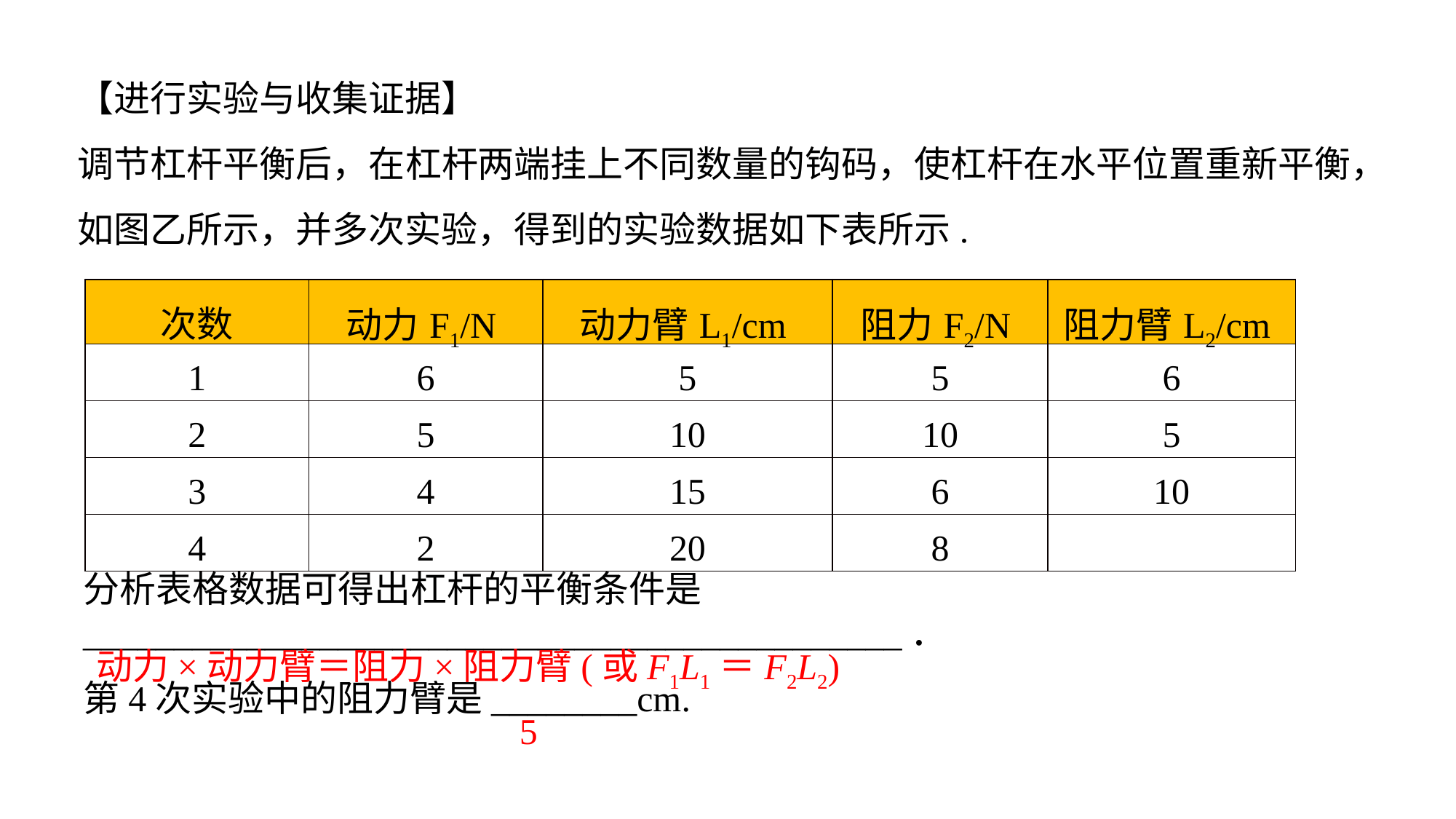

【进行实验与收集证据】调节杠杆平衡后，在杠杆两端挂上不同数量的钩码，使杠杆在水平位置重新平衡，如图乙所示，并多次实验，得到的实验数据如下表所示.
| 次数 | 动力F1/N | 动力臂L1/cm | 阻力F2/N | 阻力臂L2/cm |
| --- | --- | --- | --- | --- |
| 1 | 6 | 5 | 5 | 6 |
| 2 | 5 | 10 | 10 | 5 |
| 3 | 4 | 15 | 6 | 10 |
| 4 | 2 | 20 | 8 |  |
分析表格数据可得出杠杆的平衡条件是_____________________________________________．第4次实验中的阻力臂是________cm.
动力×动力臂＝阻力×阻力臂(或F1L1＝F2L2)
5